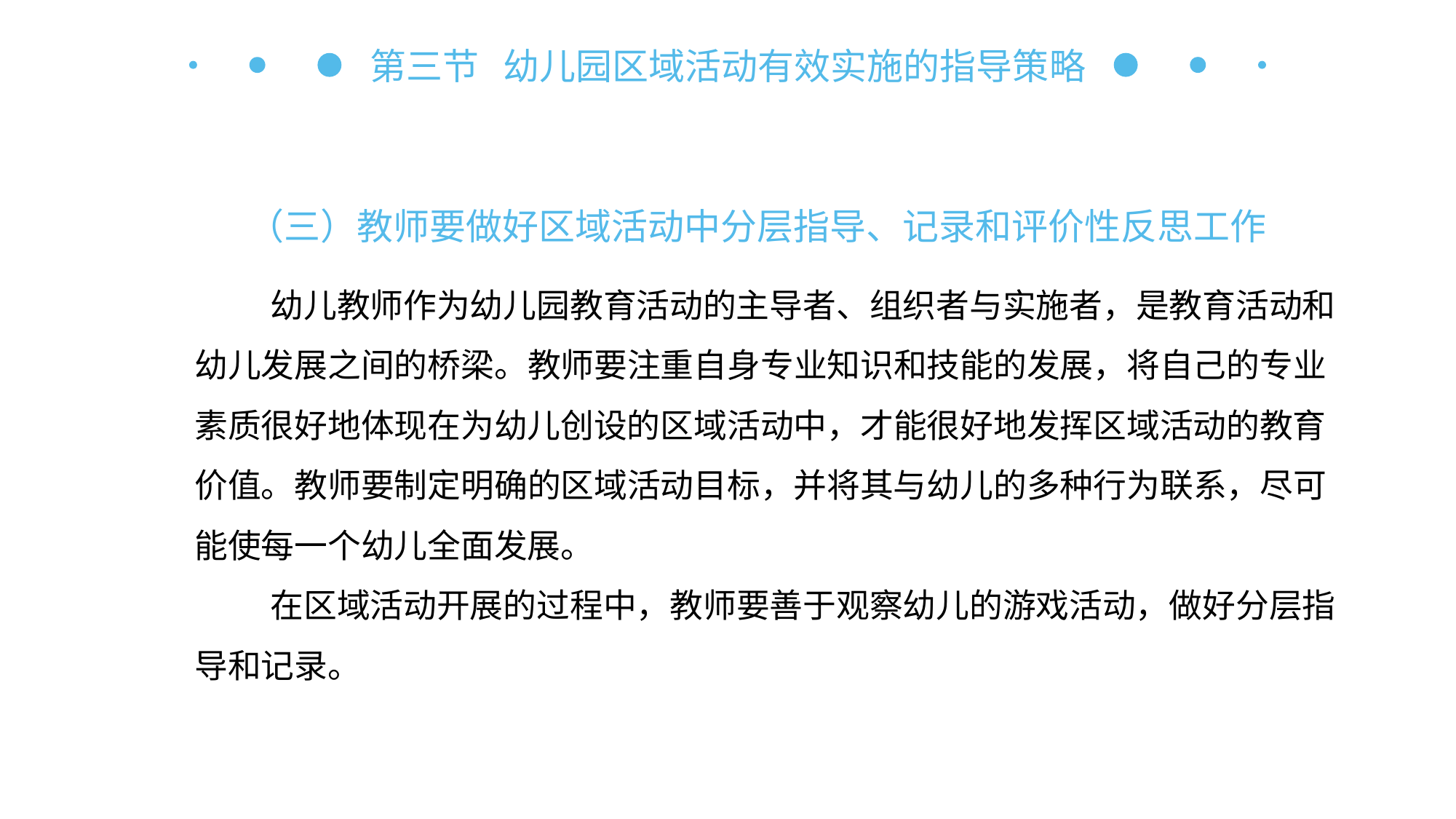

第三节   幼儿园区域活动有效实施的指导策略

（三）教师要做好区域活动中分层指导、记录和评价性反思工作
幼儿教师作为幼儿园教育活动的主导者、组织者与实施者，是教育活动和幼儿发展之间的桥梁。教师要注重自身专业知识和技能的发展，将自己的专业素质很好地体现在为幼儿创设的区域活动中，才能很好地发挥区域活动的教育价值。教师要制定明确的区域活动目标，并将其与幼儿的多种行为联系，尽可能使每一个幼儿全面发展。
在区域活动开展的过程中，教师要善于观察幼儿的游戏活动，做好分层指导和记录。